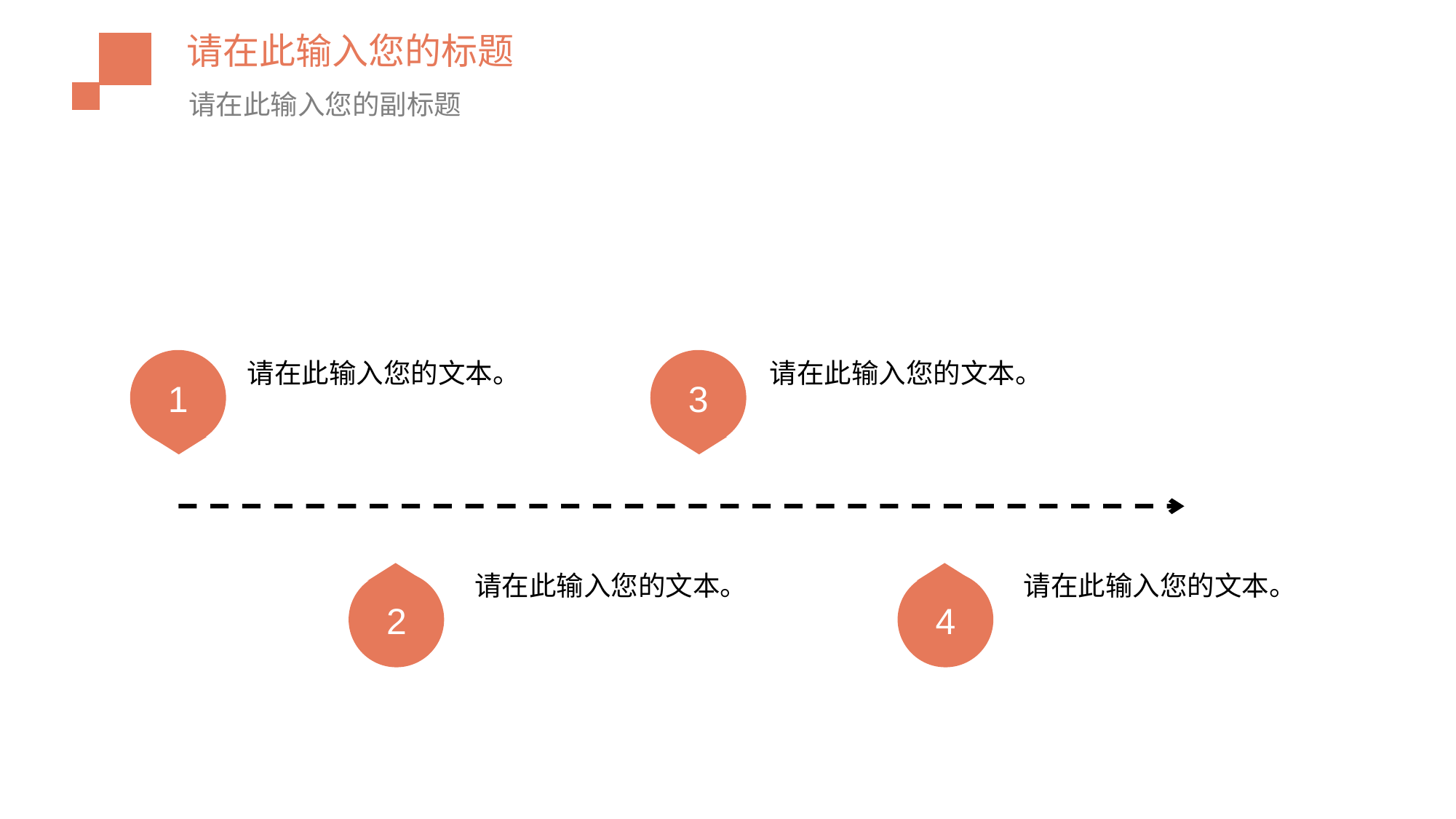

请在此输入您的标题
请在此输入您的副标题
1

3

请在此输入您的文本。
请在此输入您的文本。

2

4

请在此输入您的文本。
请在此输入您的文本。